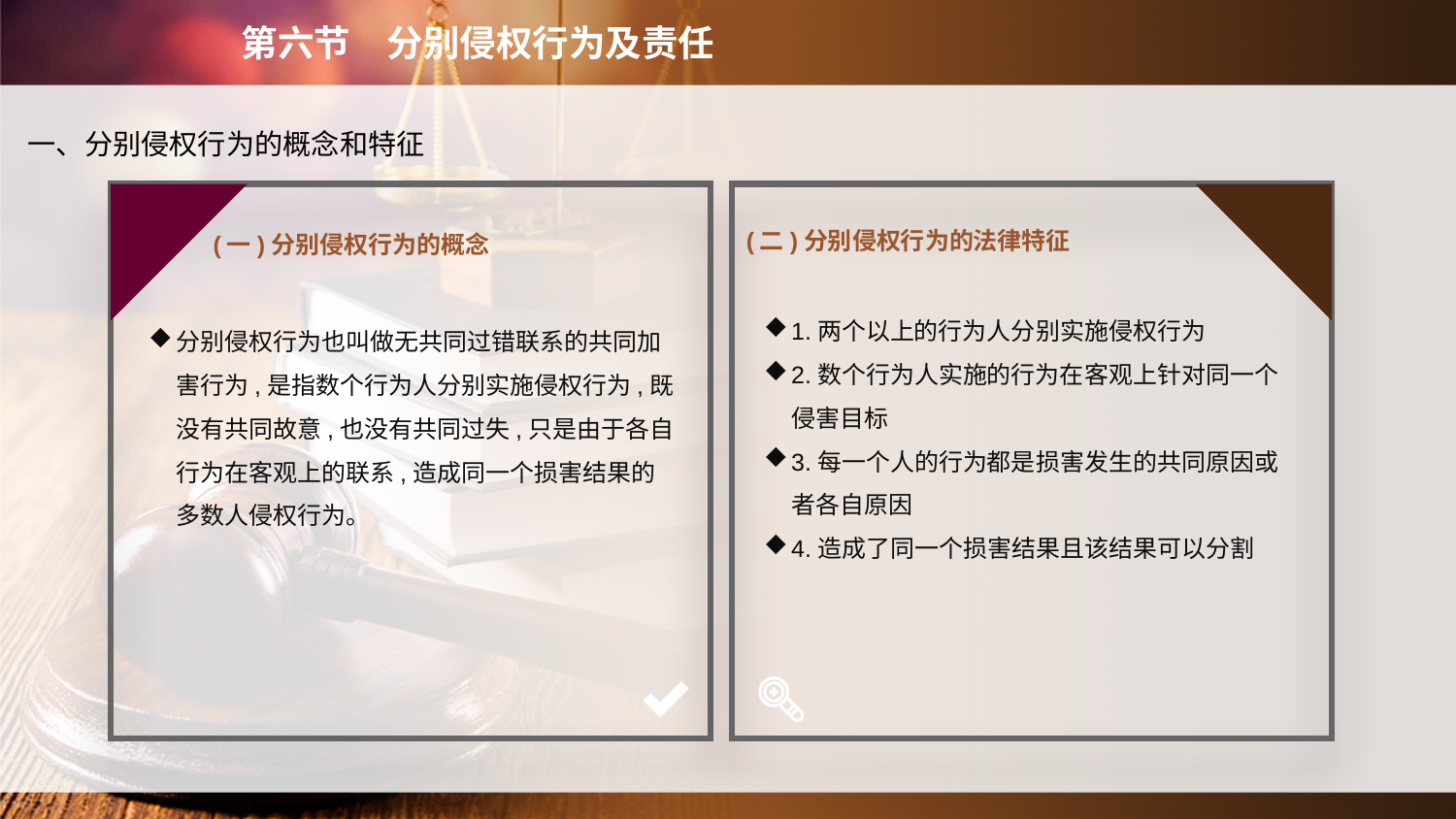

第六节　分别侵权行为及责任
一、分别侵权行为的概念和特征

(一)分别侵权行为的概念
(二)分别侵权行为的法律特征
1.两个以上的行为人分别实施侵权行为
2.数个行为人实施的行为在客观上针对同一个侵害目标
3.每一个人的行为都是损害发生的共同原因或者各自原因
4.造成了同一个损害结果且该结果可以分割

分别侵权行为也叫做无共同过错联系的共同加害行为,是指数个行为人分别实施侵权行为,既没有共同故意,也没有共同过失,只是由于各自行为在客观上的联系,造成同一个损害结果的多数人侵权行为。